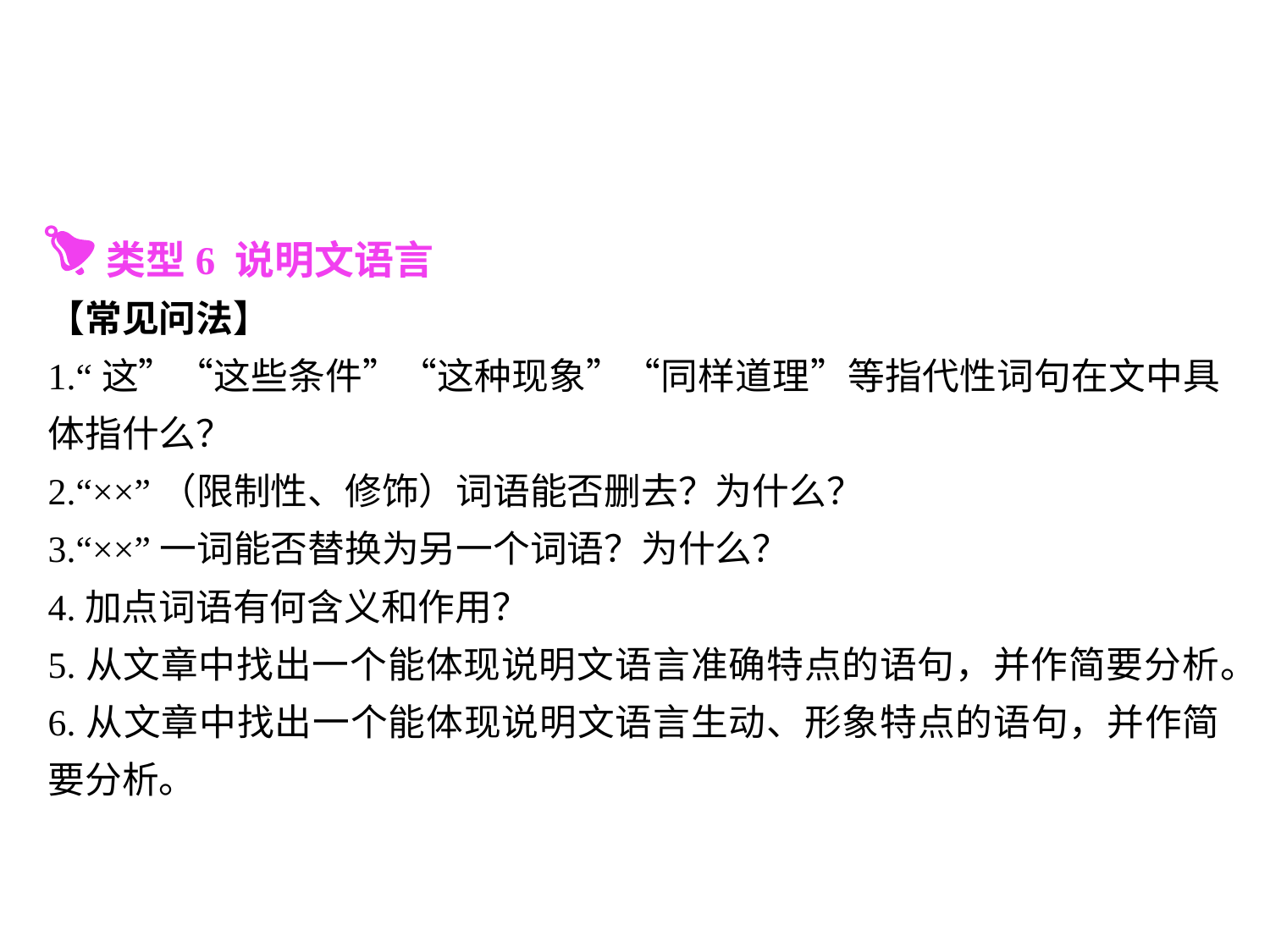

类型6 说明文语言

【常见问法】
1.“这”“这些条件”“这种现象”“同样道理”等指代性词句在文中具体指什么？
2.“××”（限制性、修饰）词语能否删去？为什么？
3.“××”一词能否替换为另一个词语？为什么？
4.加点词语有何含义和作用？
5.从文章中找出一个能体现说明文语言准确特点的语句，并作简要分析。
6.从文章中找出一个能体现说明文语言生动、形象特点的语句，并作简要分析。